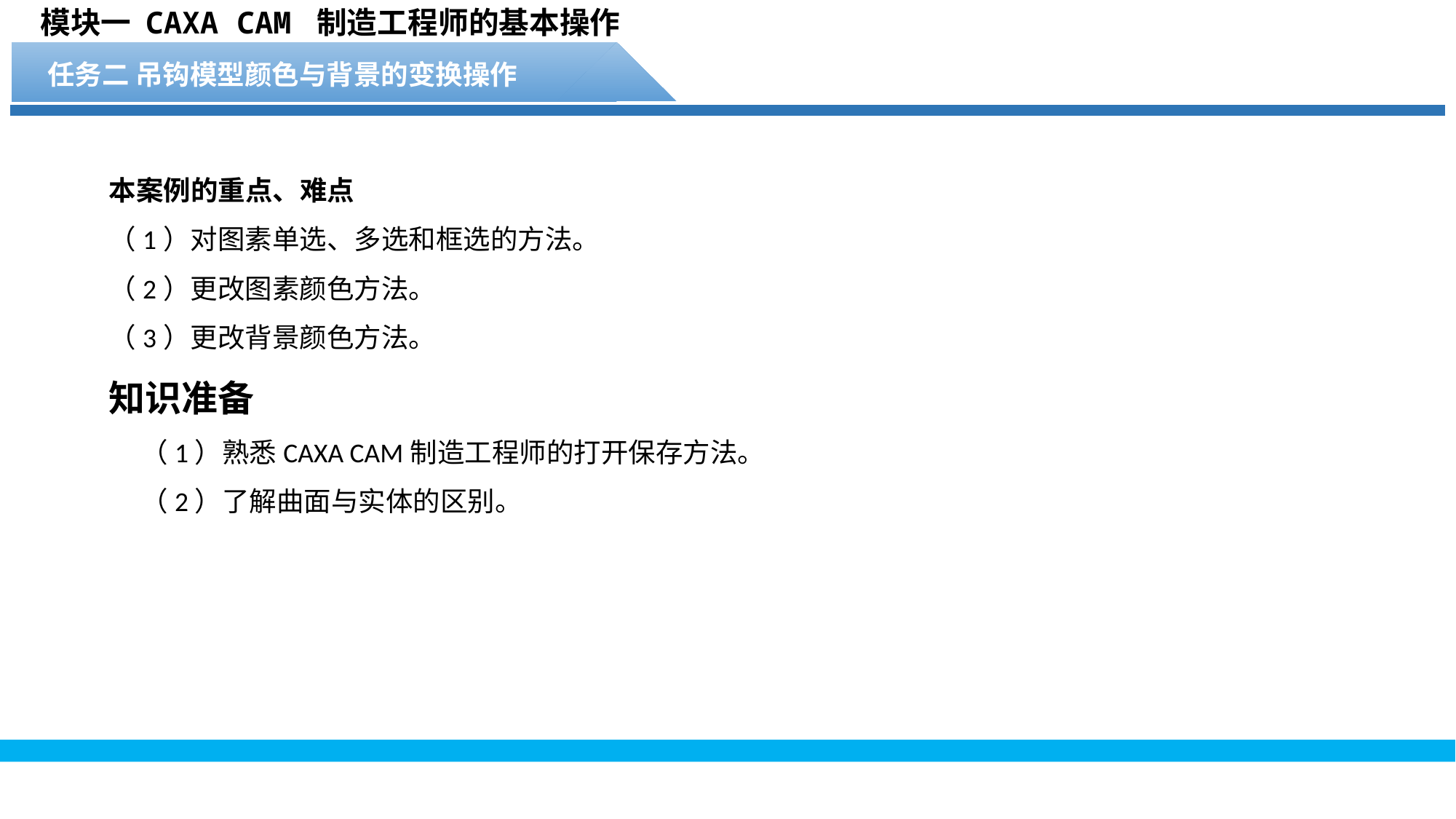

模块一 CAXA CAM 制造工程师的基本操作

任务二 吊钩模型颜色与背景的变换操作
本案例的重点、难点
（1）对图素单选、多选和框选的方法。
（2）更改图素颜色方法。
（3）更改背景颜色方法。
知识准备
（1）熟悉CAXA CAM制造工程师的打开保存方法。
（2）了解曲面与实体的区别。